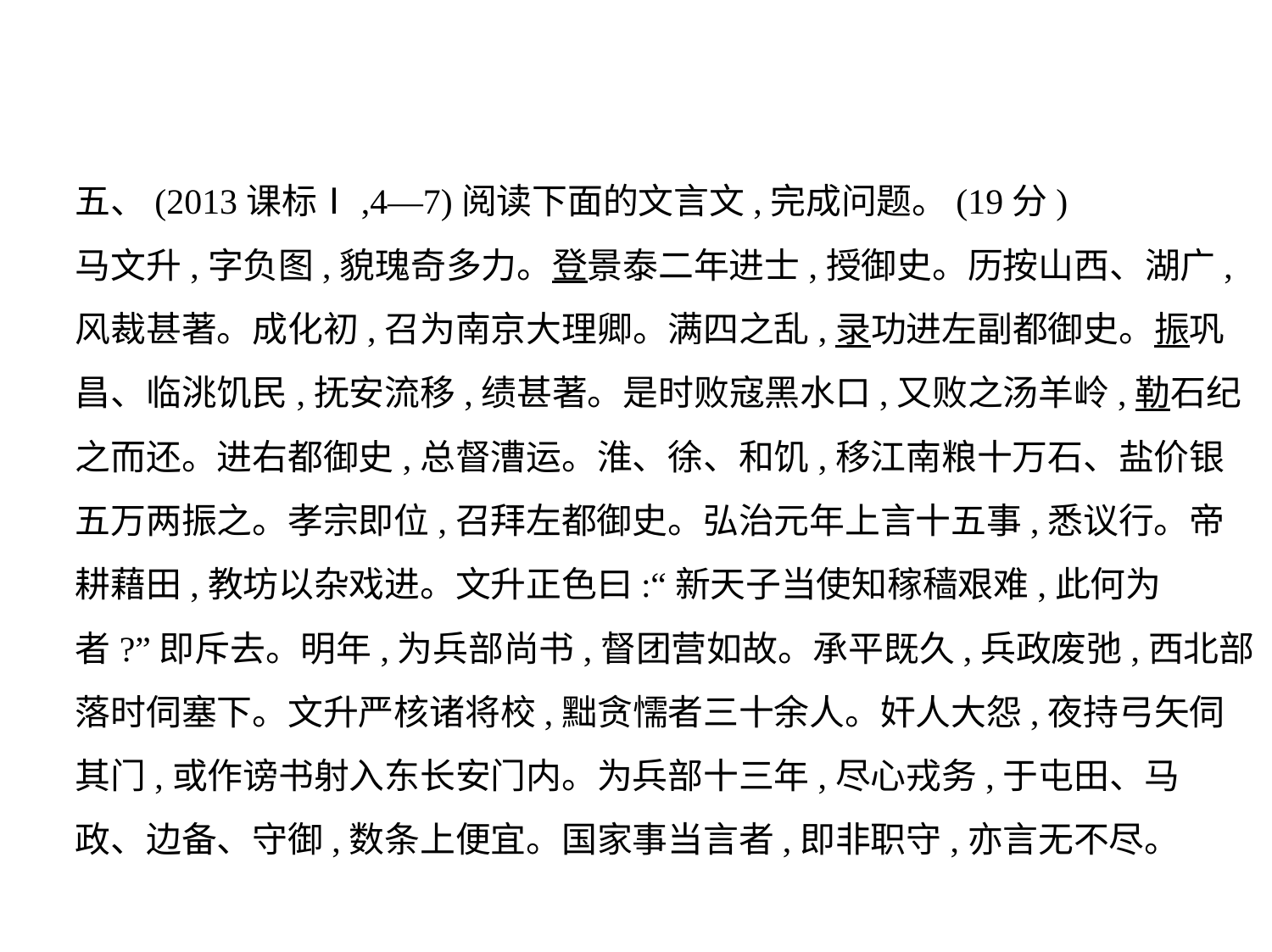

五、(2013课标Ⅰ,4—7)阅读下面的文言文,完成问题。(19分)
马文升,字负图,貌瑰奇多力。登景泰二年进士,授御史。历按山西、湖广,
风裁甚著。成化初,召为南京大理卿。满四之乱,录功进左副都御史。振巩
昌、临洮饥民,抚安流移,绩甚著。是时败寇黑水口,又败之汤羊岭,勒石纪
之而还。进右都御史,总督漕运。淮、徐、和饥,移江南粮十万石、盐价银
五万两振之。孝宗即位,召拜左都御史。弘治元年上言十五事,悉议行。帝
耕藉田,教坊以杂戏进。文升正色曰:“新天子当使知稼穑艰难,此何为
者?”即斥去。明年,为兵部尚书,督团营如故。承平既久,兵政废弛,西北部
落时伺塞下。文升严核诸将校,黜贪懦者三十余人。奸人大怨,夜持弓矢伺
其门,或作谤书射入东长安门内。为兵部十三年,尽心戎务,于屯田、马
政、边备、守御,数条上便宜。国家事当言者,即非职守,亦言无不尽。